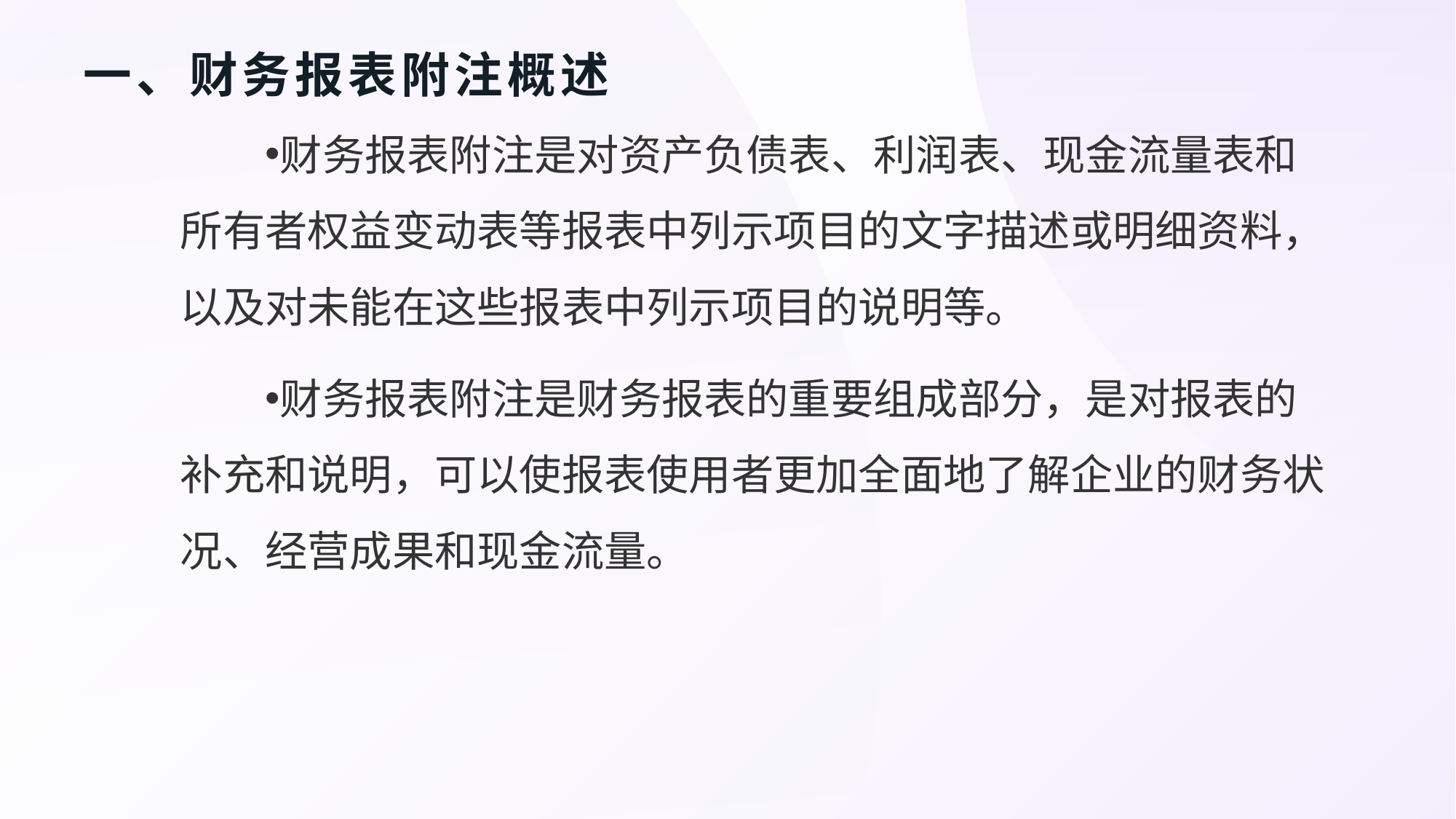

# 一、财务报表附注概述
财务报表附注是对资产负债表、利润表、现金流量表和所有者权益变动表等报表中列示项目的文字描述或明细资料，以及对未能在这些报表中列示项目的说明等。
财务报表附注是财务报表的重要组成部分，是对报表的补充和说明，可以使报表使用者更加全面地了解企业的财务状况、经营成果和现金流量。